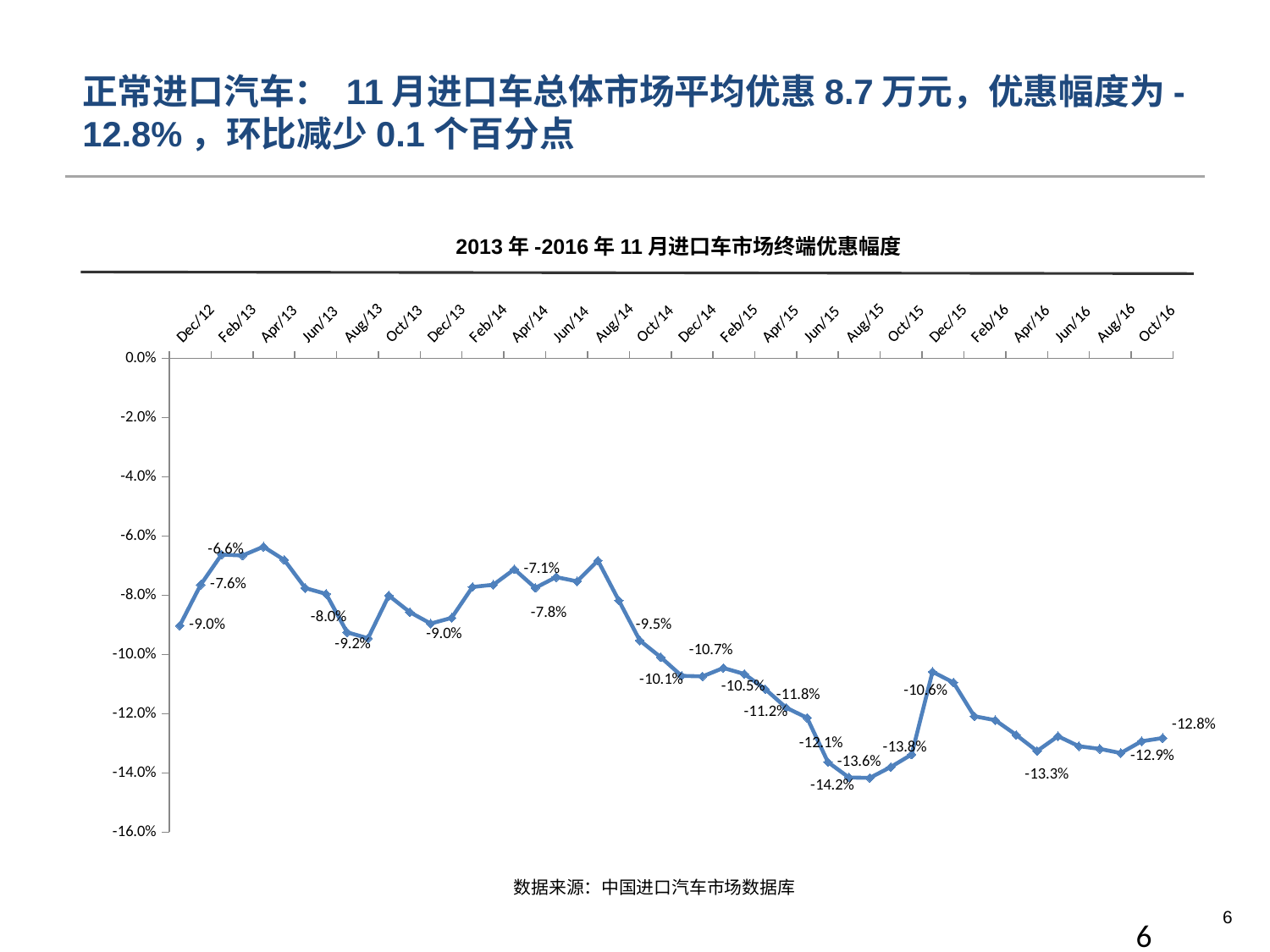

正常进口汽车： 11月进口车总体市场平均优惠8.7万元，优惠幅度为-12.8%，环比减少0.1个百分点

2013年-2016年11月进口车市场终端优惠幅度

### Chart

| Category | 优惠幅度 |
|---|---|
| 41244 | -0.09023235801733866 |
| 41275 | -0.07644001609141331 |
| 41306 | -0.0662235850647594 |
| 41334 | -0.0665421592517416 |
| 41365 | -0.0635771058122551 |
| 41395 | -0.06804214795663313 |
| 41426 | -0.07755194242504737 |
| 41456 | -0.07953864699012074 |
| 41487 | -0.09248676843348777 |
| 41518 | -0.09452405949878286 |
| 41548 | -0.08010167958714173 |
| 41579 | -0.08568582108233187 |
| 41609 | -0.08955810190169518 |
| 41640 | -0.08763207472359523 |
| 41671 | -0.07719985850374372 |
| 41699 | -0.07643593379028696 |
| 41730 | -0.0711935467190407 |
| 41760 | -0.07750026272588974 |
| 41791 | -0.07384669216369617 |
| 41821 | -0.07529495942979285 |
| 41852 | -0.06827398858317364 |
| 41883 | -0.08180724814970676 |
| 41913 | -0.09525881197742417 |
| 41944 | -0.10092305004236032 |
| 41974 | -0.10721180969352118 |
| 42005 | -0.10739902917316317 |
| 42036 | -0.10457068899666842 |
| 42064 | -0.10658324501852912 |
| 42095 | -0.11168232794449291 |
| 42125 | -0.1179655322007297 |
| 42156 | -0.12139605810828613 |
| 42186 | -0.13636064454137536 |
| 42217 | -0.1415564482390979 |
| 42248 | -0.14168942288937728 |
| 42278 | -0.1380326898645697 |
| 42309 | -0.13378779931883586 |
| 42339 | -0.1058502233030996 |
| 42370 | -0.10946726129794354 |
| 42401 | -0.1208557185678638 |
| 42430 | -0.12219393350875847 |
| 42461 | -0.12716323255239376 |
| 42491 | -0.13262615273197756 |
| 42522 | -0.12760783305538026 |
| 42552 | -0.13099142245506326 |
| 42583 | -0.1318988364087369 |
| 42614 | -0.1332971647341033 |
| 42644 | -0.12931347981017072 |
| 42675 | -0.12823513419268695 |
数据来源：中国进口汽车市场数据库
6